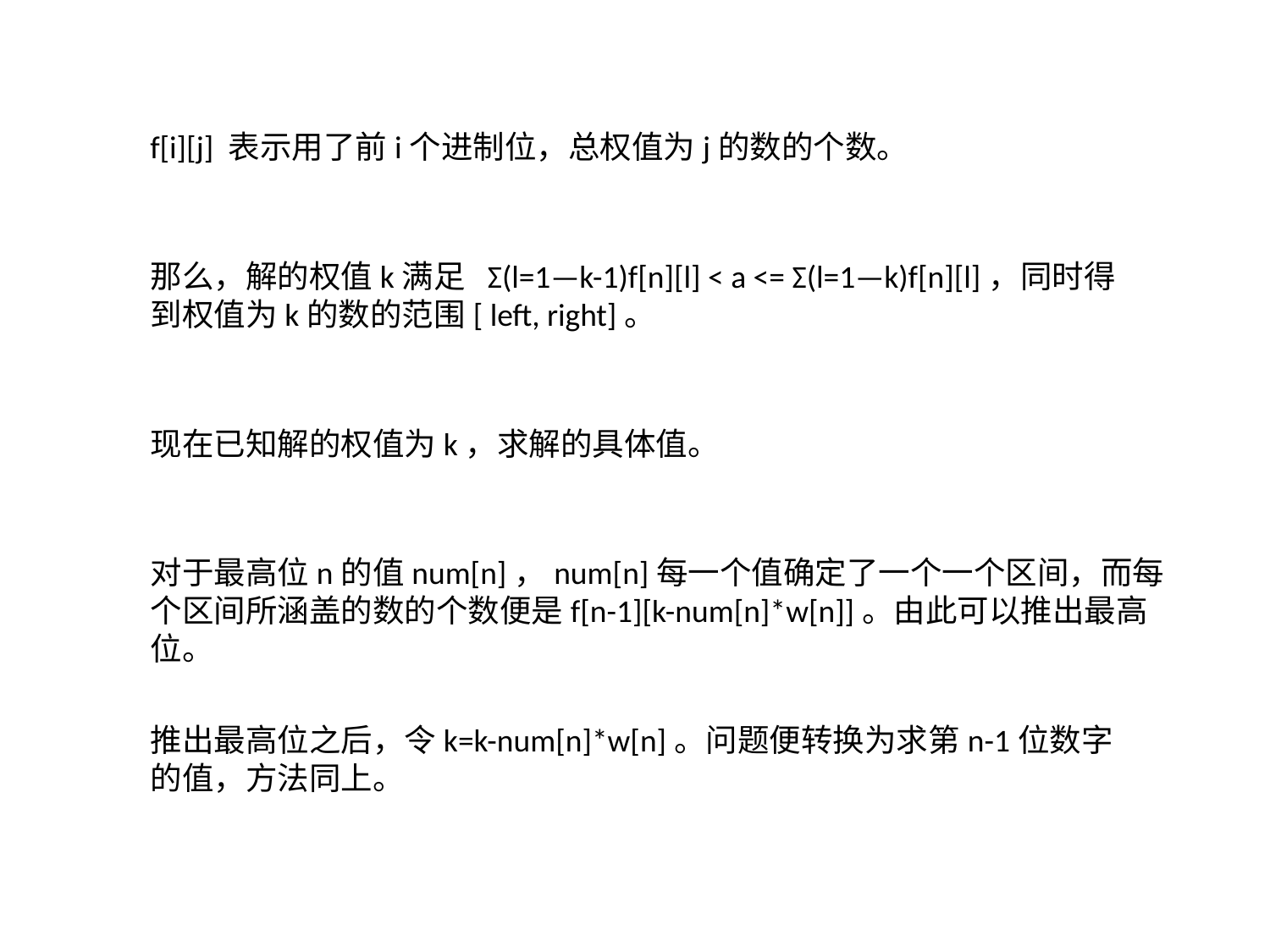

f[i][j] 表示用了前i个进制位，总权值为j的数的个数。
那么，解的权值k满足  Σ(l=1—k-1)f[n][l] < a <= Σ(l=1—k)f[n][l]，同时得到权值为k的数的范围[ left, right]。
现在已知解的权值为k，求解的具体值。
对于最高位n的值num[n]，num[n]每一个值确定了一个一个区间，而每个区间所涵盖的数的个数便是f[n-1][k-num[n]*w[n]]。由此可以推出最高位。
推出最高位之后，令k=k-num[n]*w[n]。问题便转换为求第n-1位数字的值，方法同上。